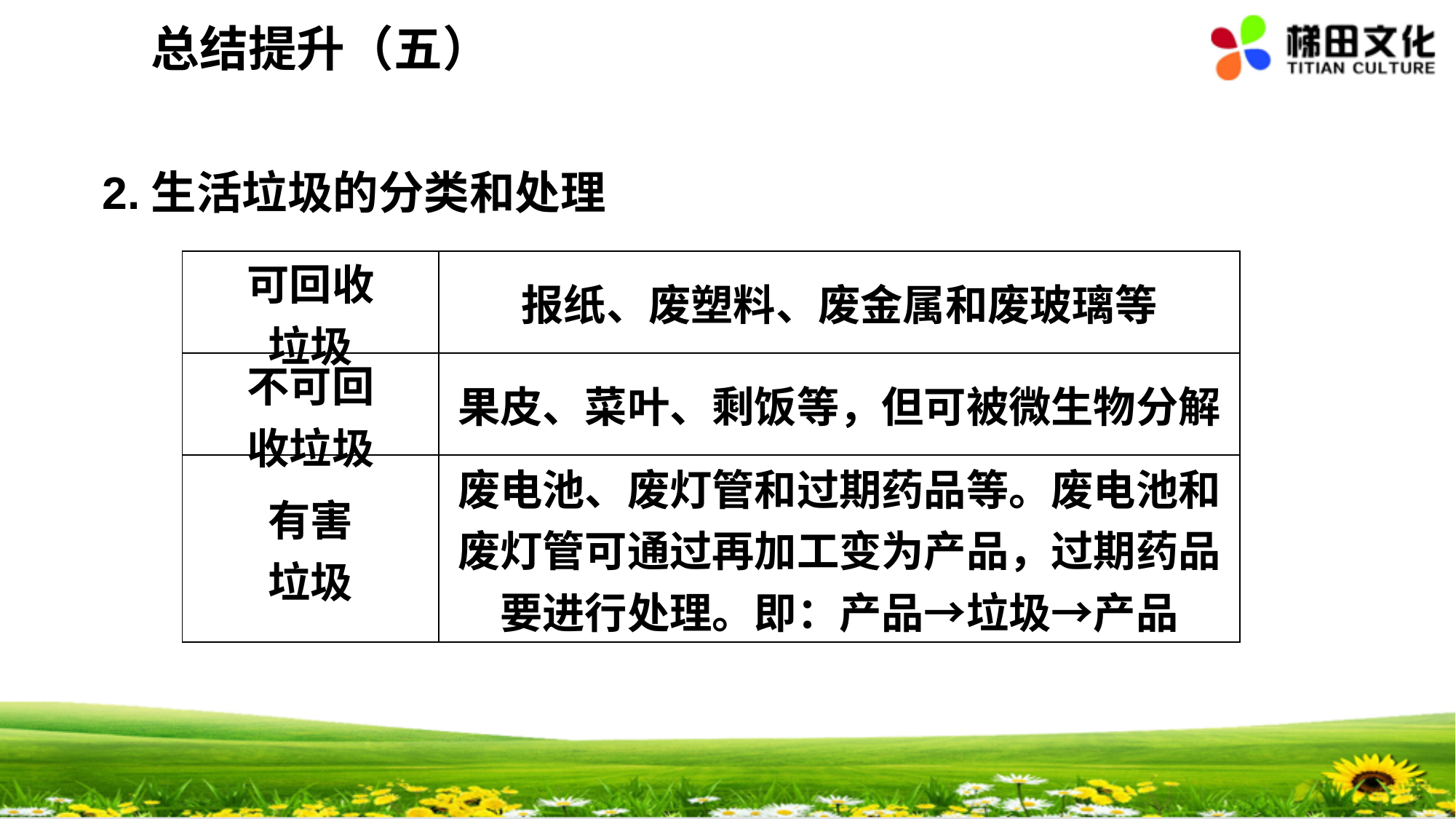

总结提升（五）
2.生活垃圾的分类和处理
| 可回收 垃圾 | 报纸、废塑料、废金属和废玻璃等 |
| --- | --- |
| 不可回 收垃圾 | 果皮、菜叶、剩饭等，但可被微生物分解 |
| 有害 垃圾 | 废电池、废灯管和过期药品等。废电池和废灯管可通过再加工变为产品，过期药品要进行处理。即：产品→垃圾→产品 |